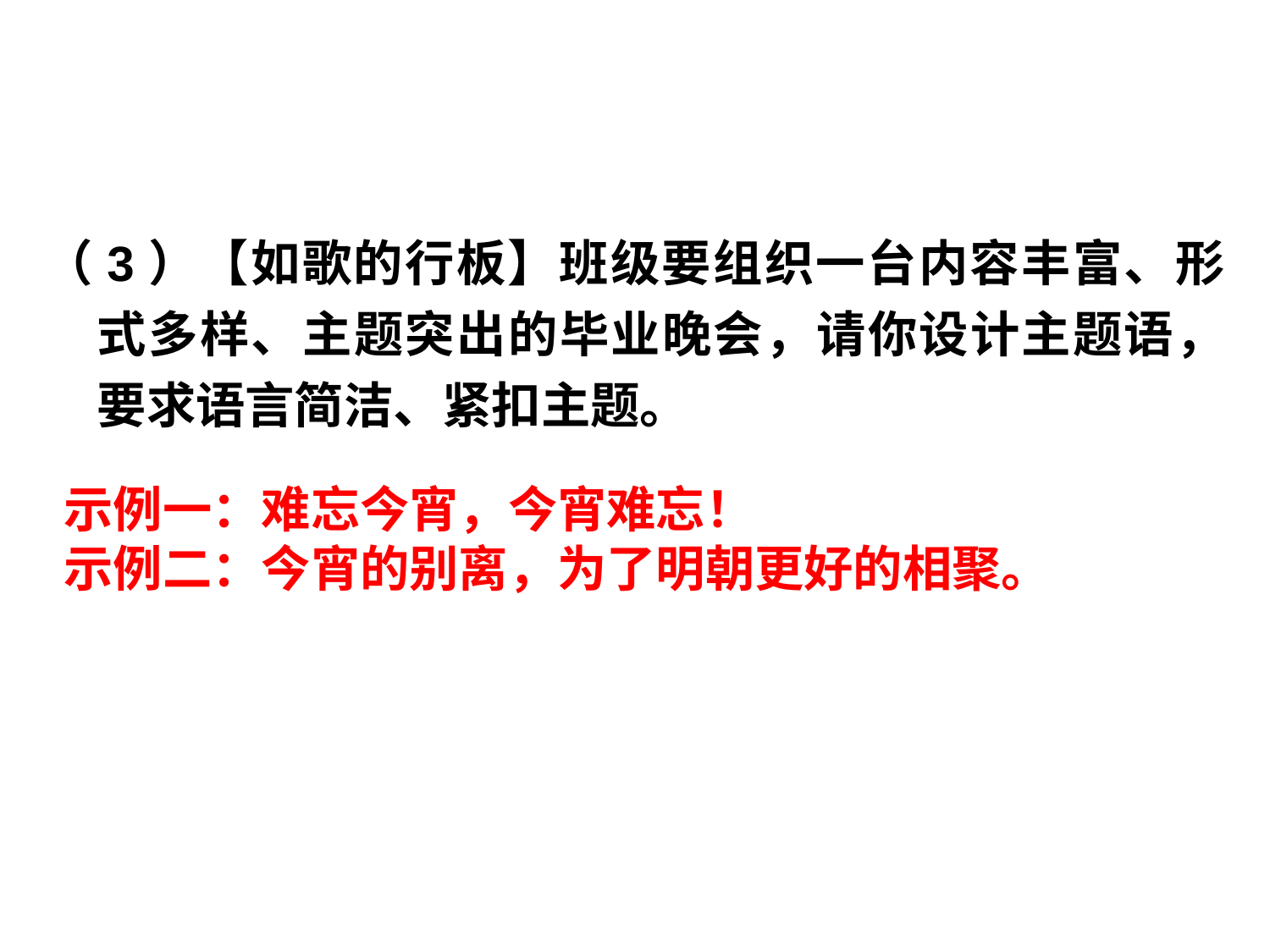

（3）【如歌的行板】班级要组织一台内容丰富、形式多样、主题突出的毕业晚会，请你设计主题语，要求语言简洁、紧扣主题。
示例一：难忘今宵，今宵难忘！
示例二：今宵的别离，为了明朝更好的相聚。